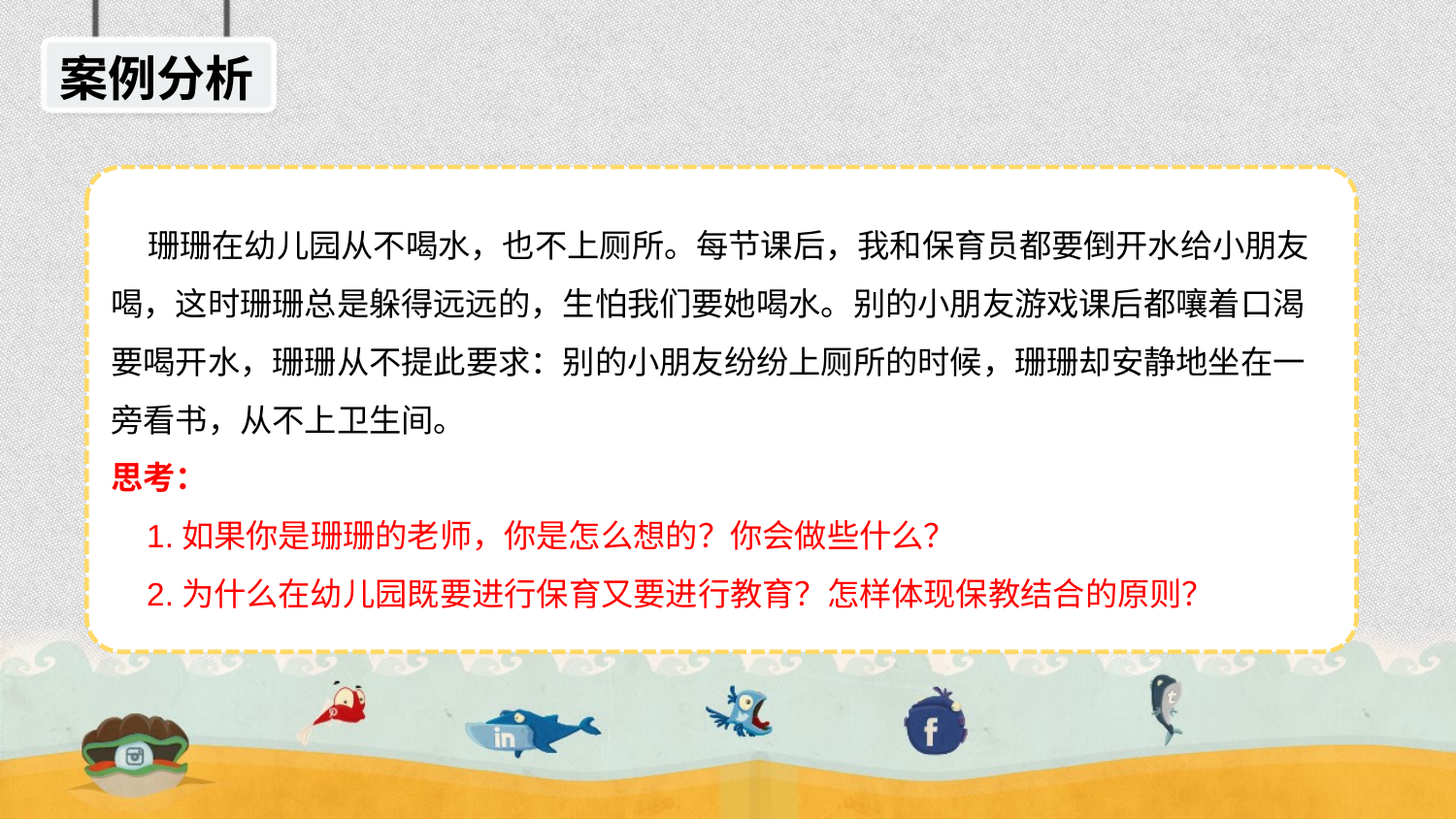

案例分析
    珊珊在幼儿园从不喝水，也不上厕所。每节课后，我和保育员都要倒开水给小朋友喝，这时珊珊总是躲得远远的，生怕我们要她喝水。别的小朋友游戏课后都嚷着口渴要喝开水，珊珊从不提此要求：别的小朋友纷纷上厕所的时候，珊珊却安静地坐在一旁看书，从不上卫生间。
思考：
    1.如果你是珊珊的老师，你是怎么想的？你会做些什么？
    2.为什么在幼儿园既要进行保育又要进行教育？怎样体现保教结合的原则？